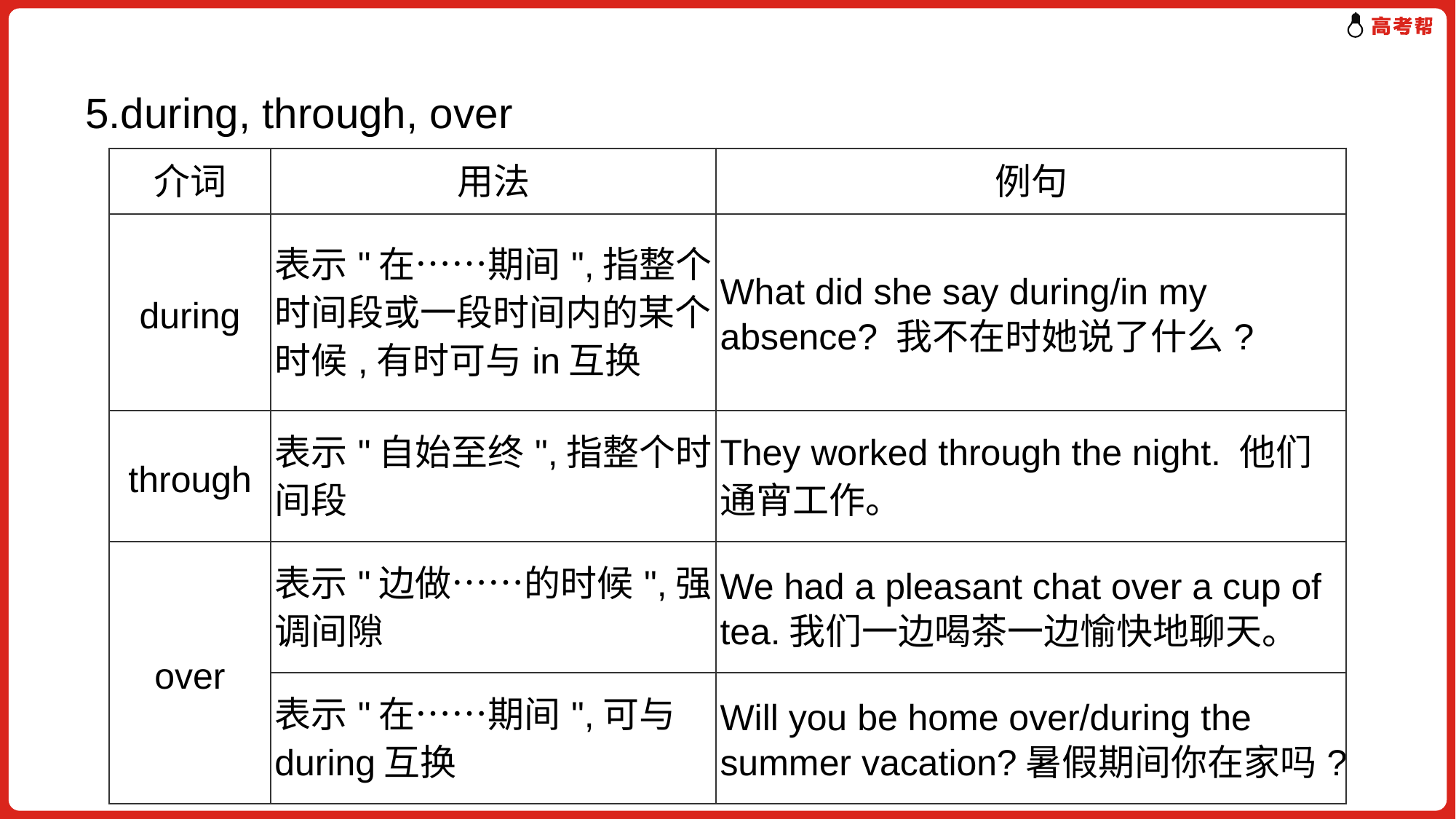

5.during, through, over

| 介词 | 用法 | 例句 |
| --- | --- | --- |
| during | 表示"在……期间",指整个时间段或一段时间内的某个时候,有时可与in互换 | What did she say during/in my absence? 我不在时她说了什么? |
| through | 表示"自始至终",指整个时间段 | They worked through the night. 他们通宵工作。 |
| over | 表示"边做……的时候",强调间隙 | We had a pleasant chat over a cup of tea.我们一边喝茶一边愉快地聊天。 |
|  | 表示"在……期间",可与during互换 | Will you be home over/during the summer vacation?暑假期间你在家吗? |